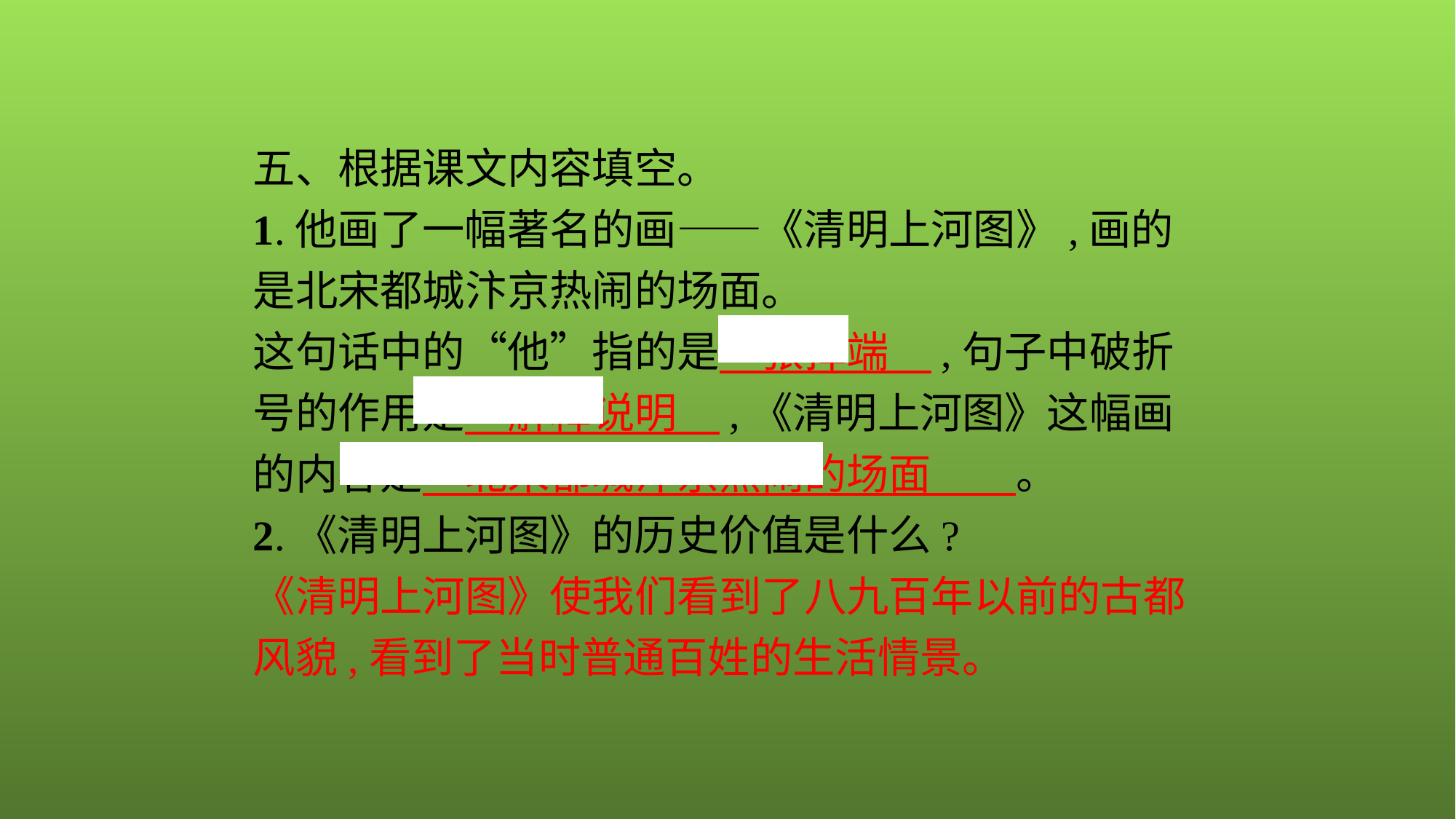

五、根据课文内容填空。
1.他画了一幅著名的画——《清明上河图》,画的是北宋都城汴京热闹的场面。
这句话中的“他”指的是　张择端　,句子中破折号的作用是　解释说明　,《清明上河图》这幅画的内容是　北宋都城汴京热闹的场面　　。
2.《清明上河图》的历史价值是什么?
《清明上河图》使我们看到了八九百年以前的古都风貌,看到了当时普通百姓的生活情景。